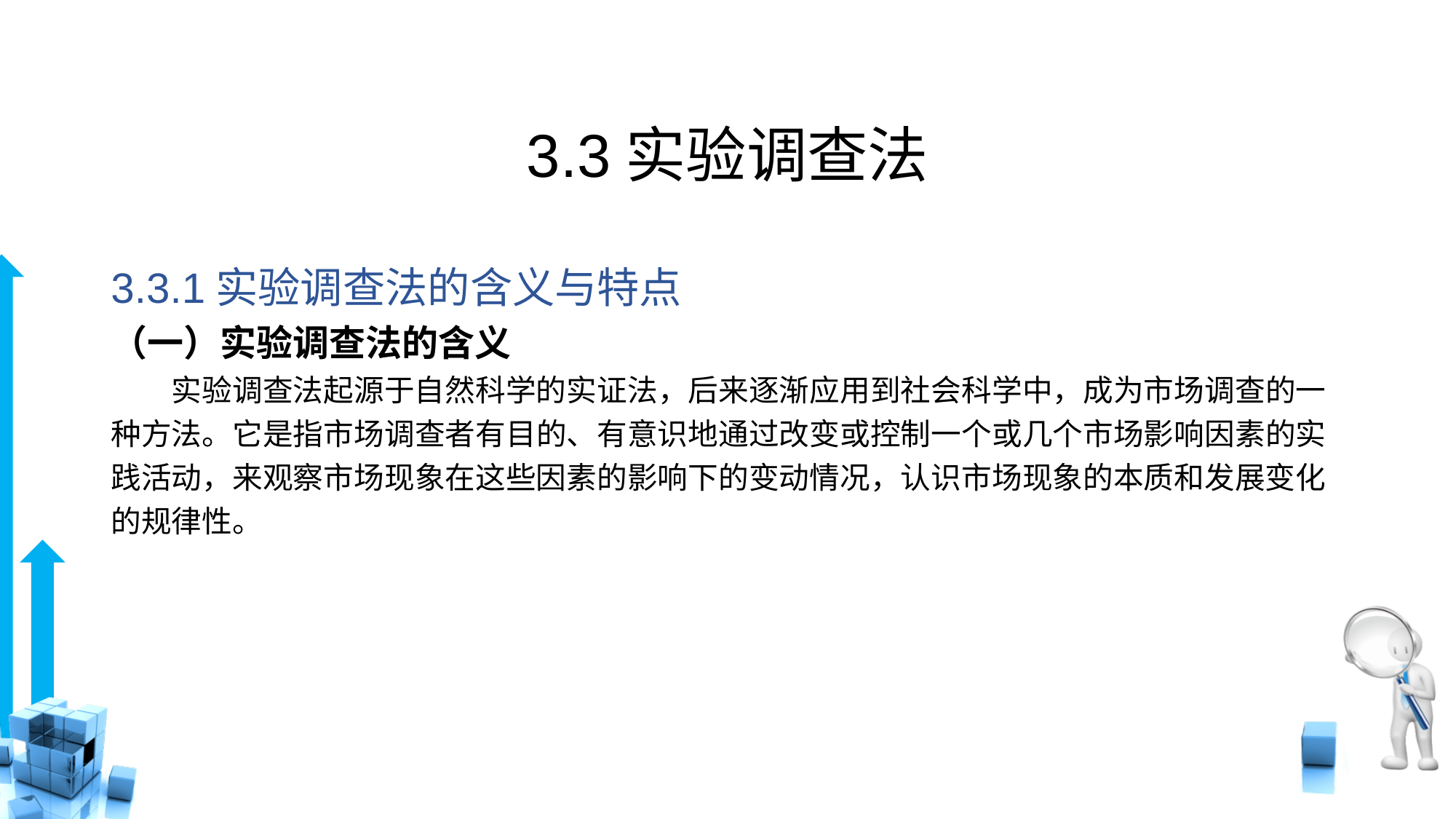

# 3.3实验调查法
3.3.1实验调查法的含义与特点
（一）实验调查法的含义
　　实验调查法起源于自然科学的实证法，后来逐渐应用到社会科学中，成为市场调查的一种方法。它是指市场调查者有目的、有意识地通过改变或控制一个或几个市场影响因素的实践活动，来观察市场现象在这些因素的影响下的变动情况，认识市场现象的本质和发展变化的规律性。